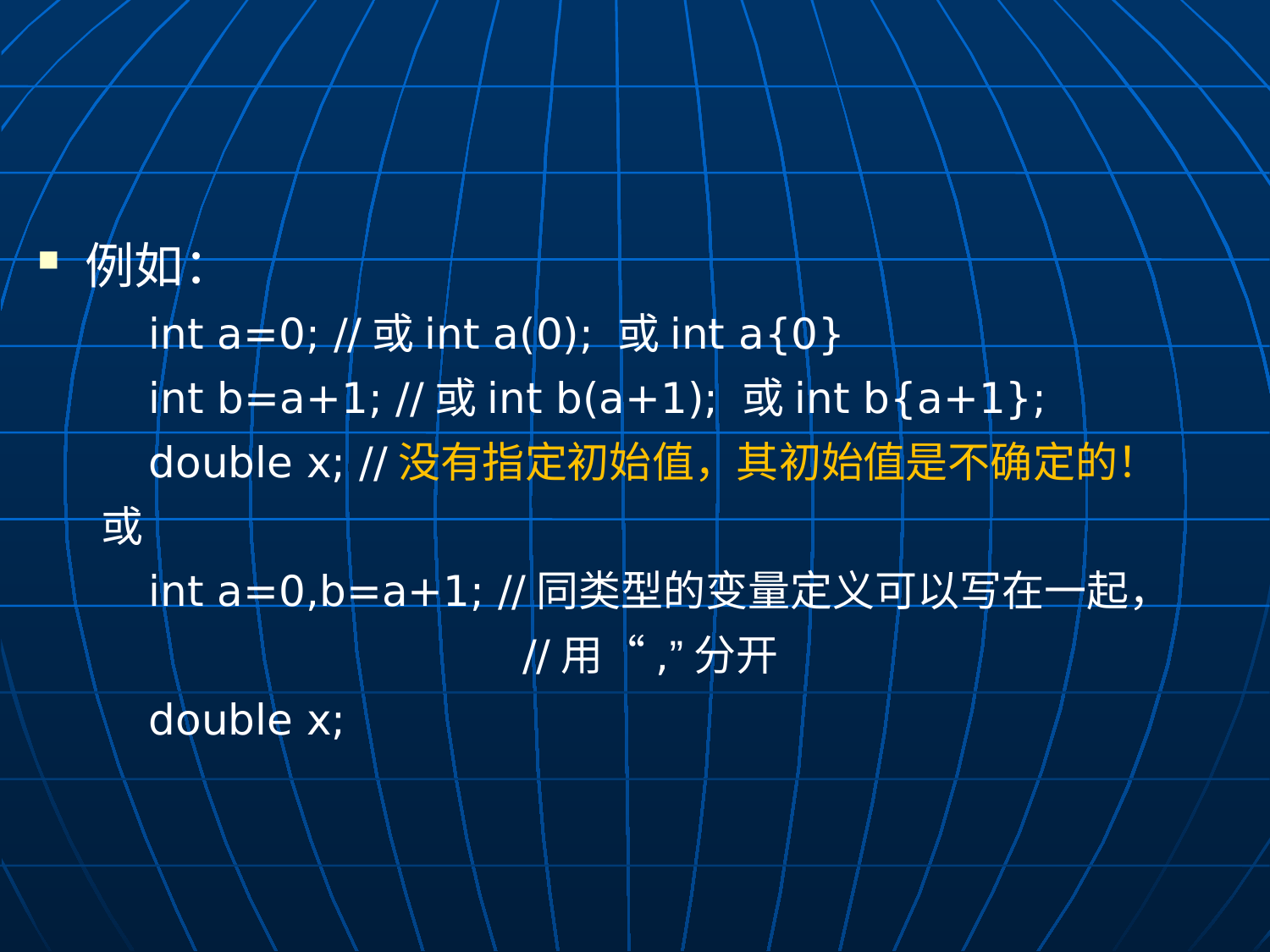

#
例如：
int a=0; //或int a(0); 或int a{0}
int b=a+1; //或int b(a+1); 或int b{a+1};
double x; //没有指定初始值，其初始值是不确定的！
或
int a=0,b=a+1; //同类型的变量定义可以写在一起，
			      //用“,”分开
double x;